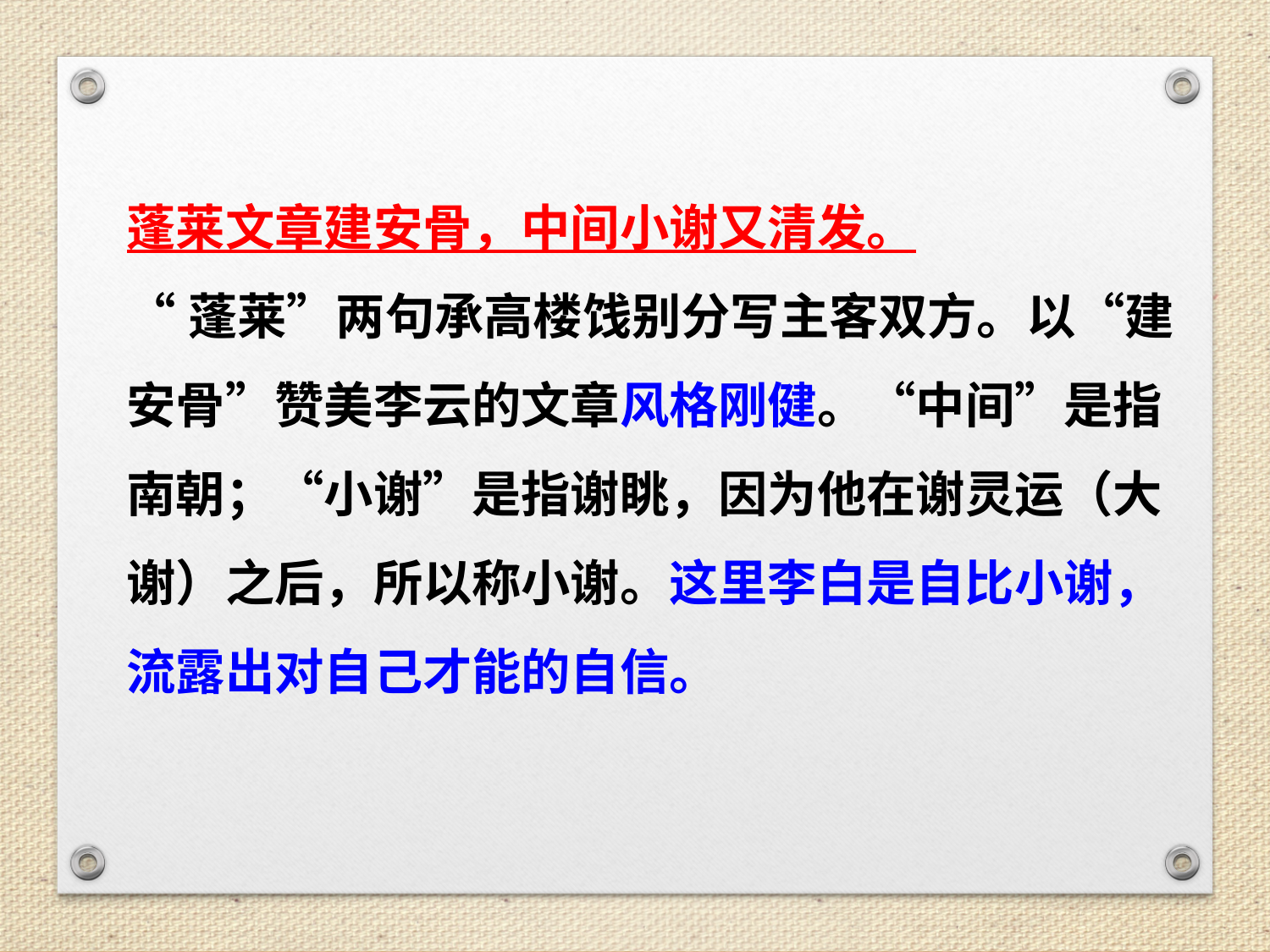

蓬莱文章建安骨，中间小谢又清发。
“蓬莱”两句承高楼饯别分写主客双方。以“建安骨”赞美李云的文章风格刚健。“中间”是指南朝；“小谢”是指谢眺，因为他在谢灵运（大谢）之后，所以称小谢。这里李白是自比小谢，流露出对自己才能的自信。